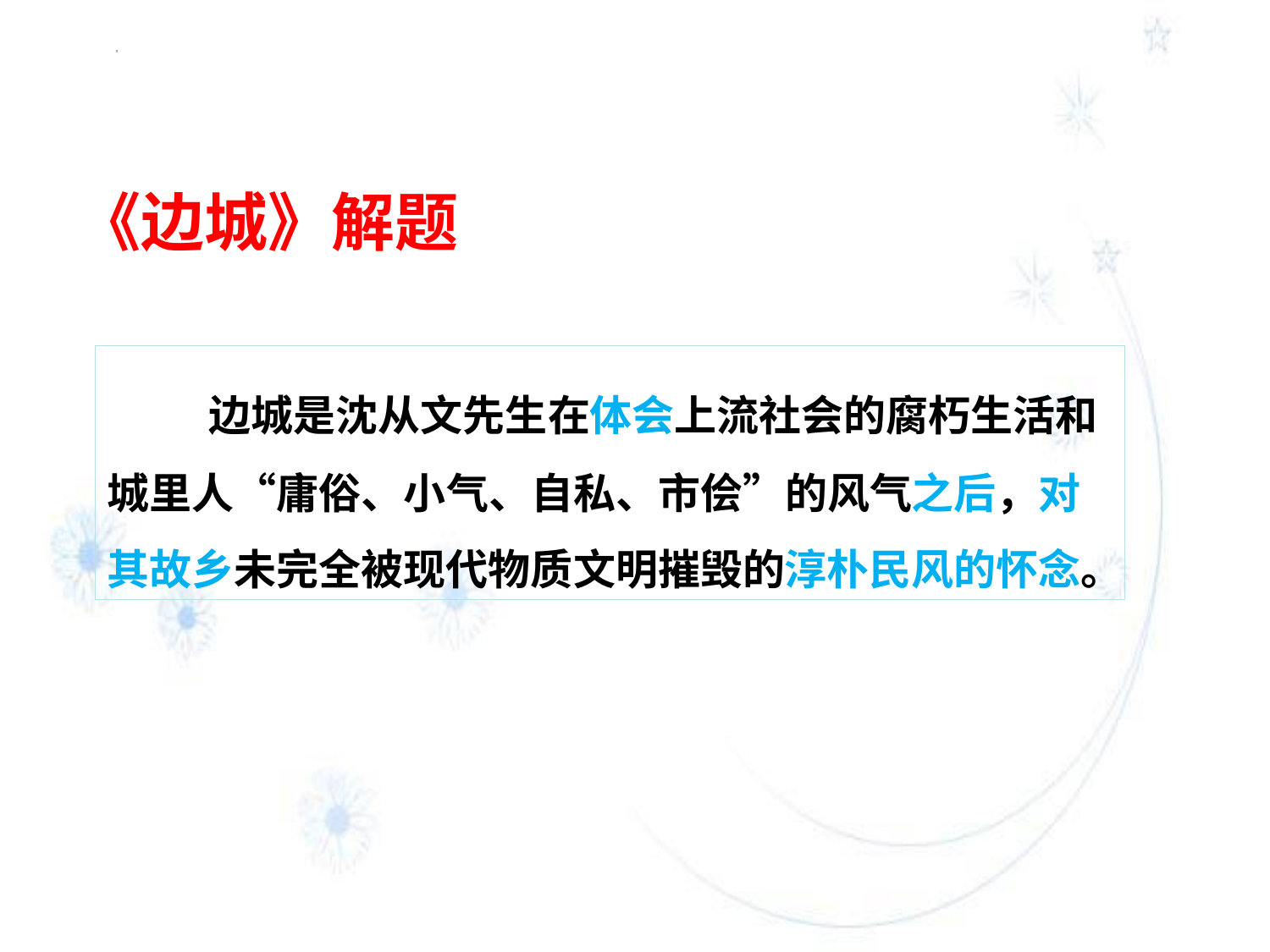

《边城》解题
        边城是沈从文先生在体会上流社会的腐朽生活和城里人“庸俗、小气、自私、市侩”的风气之后，对其故乡未完全被现代物质文明摧毁的淳朴民风的怀念。